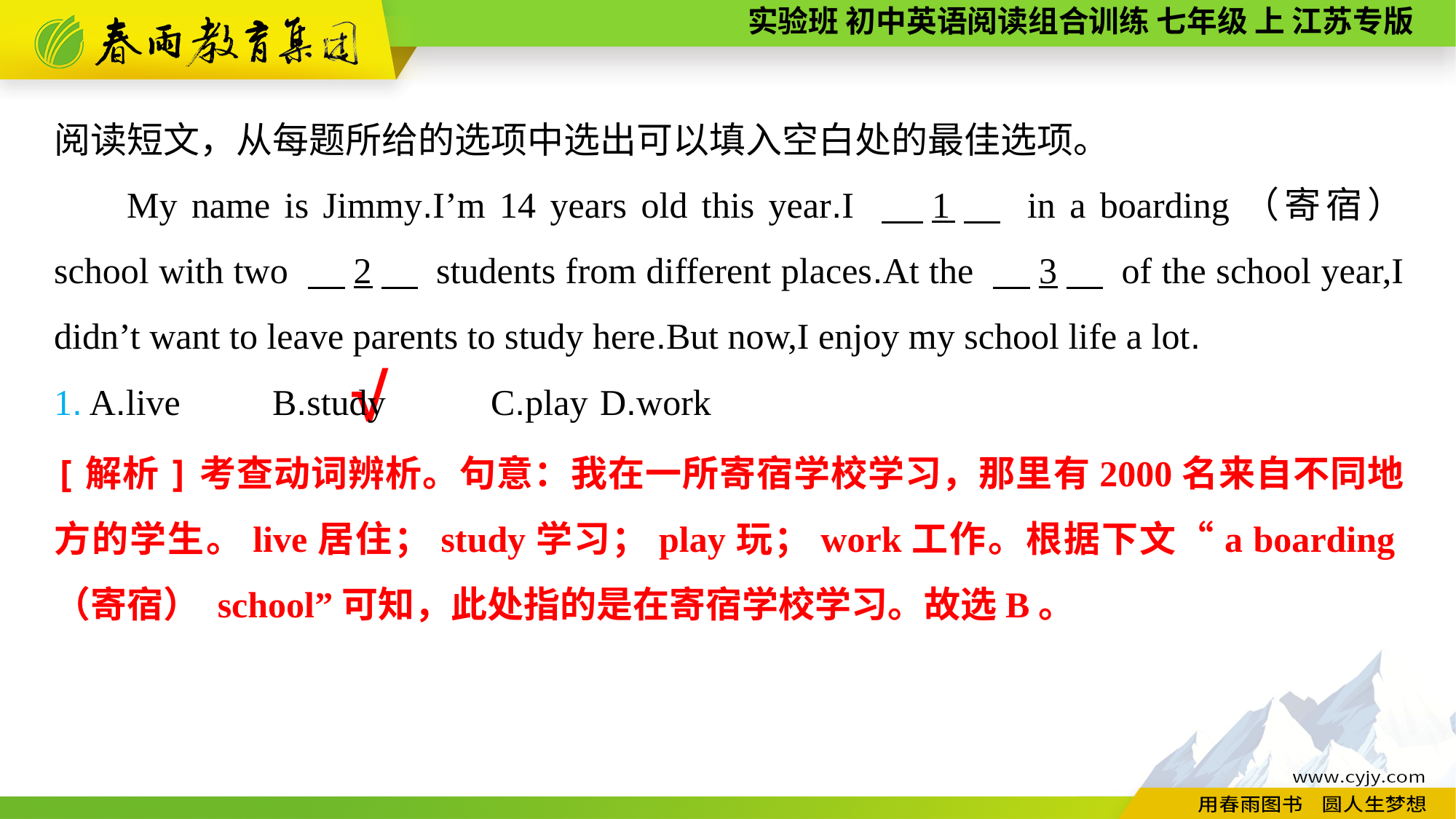

阅读短文，从每题所给的选项中选出可以填入空白处的最佳选项。
My name is Jimmy.I’m 14 years old this year.I 　1　 in a boarding（寄宿） school with two 　2　 students from different places.At the 　3　 of the school year,I didn’t want to leave parents to study here.But now,I enjoy my school life a lot.
1. A.live	B.study	C.play	D.work
√
[解析]考查动词辨析。句意：我在一所寄宿学校学习，那里有2000名来自不同地方的学生。live居住；study学习；play玩；work工作。根据下文“a boarding（寄宿） school”可知，此处指的是在寄宿学校学习。故选B。